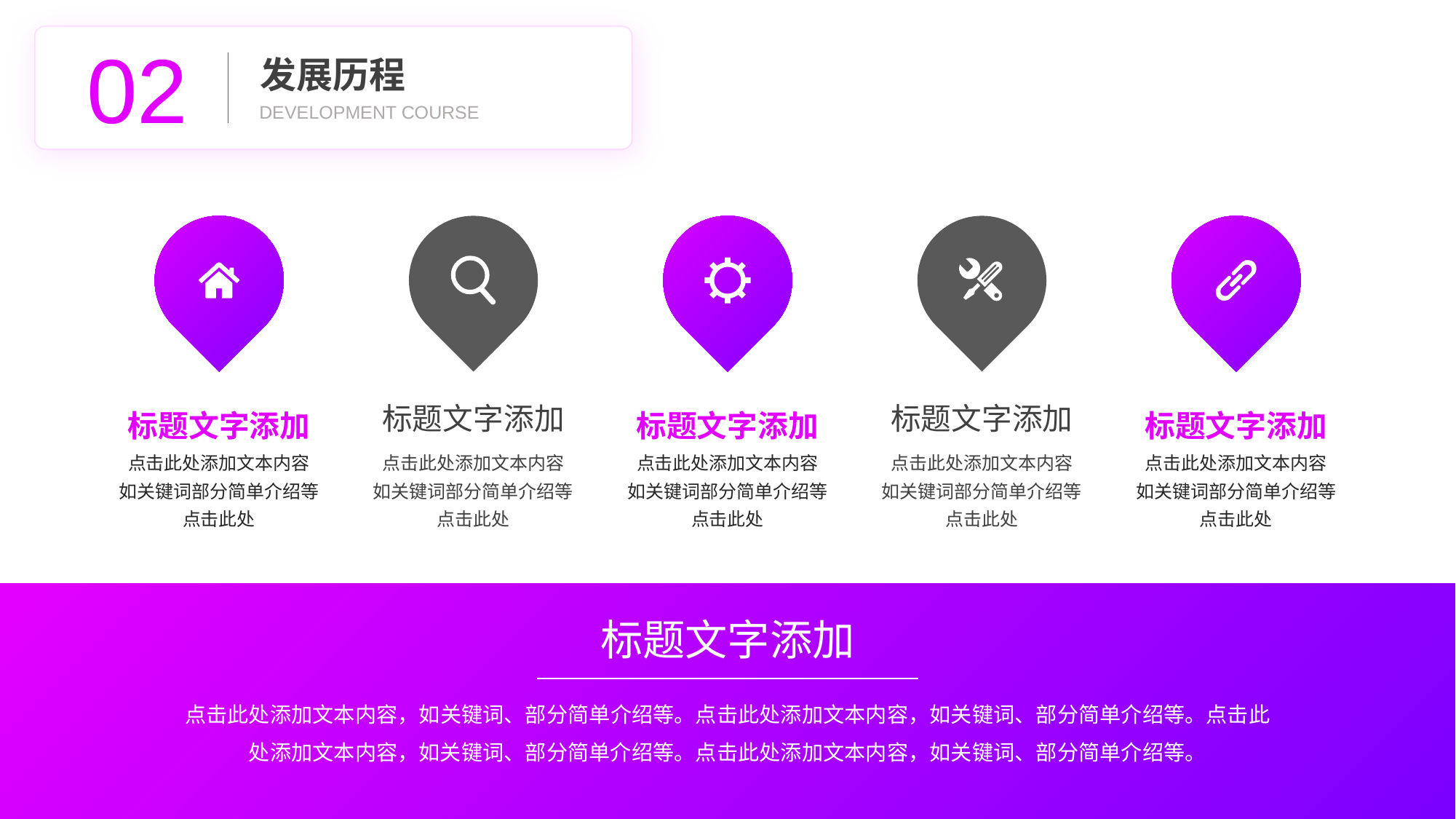

02
发展历程
DEVELOPMENT COURSE

标题文字添加
点击此处添加文本内容
如关键词部分简单介绍等
点击此处

标题文字添加
点击此处添加文本内容
如关键词部分简单介绍等
点击此处

标题文字添加
点击此处添加文本内容
如关键词部分简单介绍等
点击此处

标题文字添加
点击此处添加文本内容
如关键词部分简单介绍等
点击此处

标题文字添加
点击此处添加文本内容
如关键词部分简单介绍等
点击此处

标题文字添加
点击此处添加文本内容，如关键词、部分简单介绍等。点击此处添加文本内容，如关键词、部分简单介绍等。点击此处添加文本内容，如关键词、部分简单介绍等。点击此处添加文本内容，如关键词、部分简单介绍等。